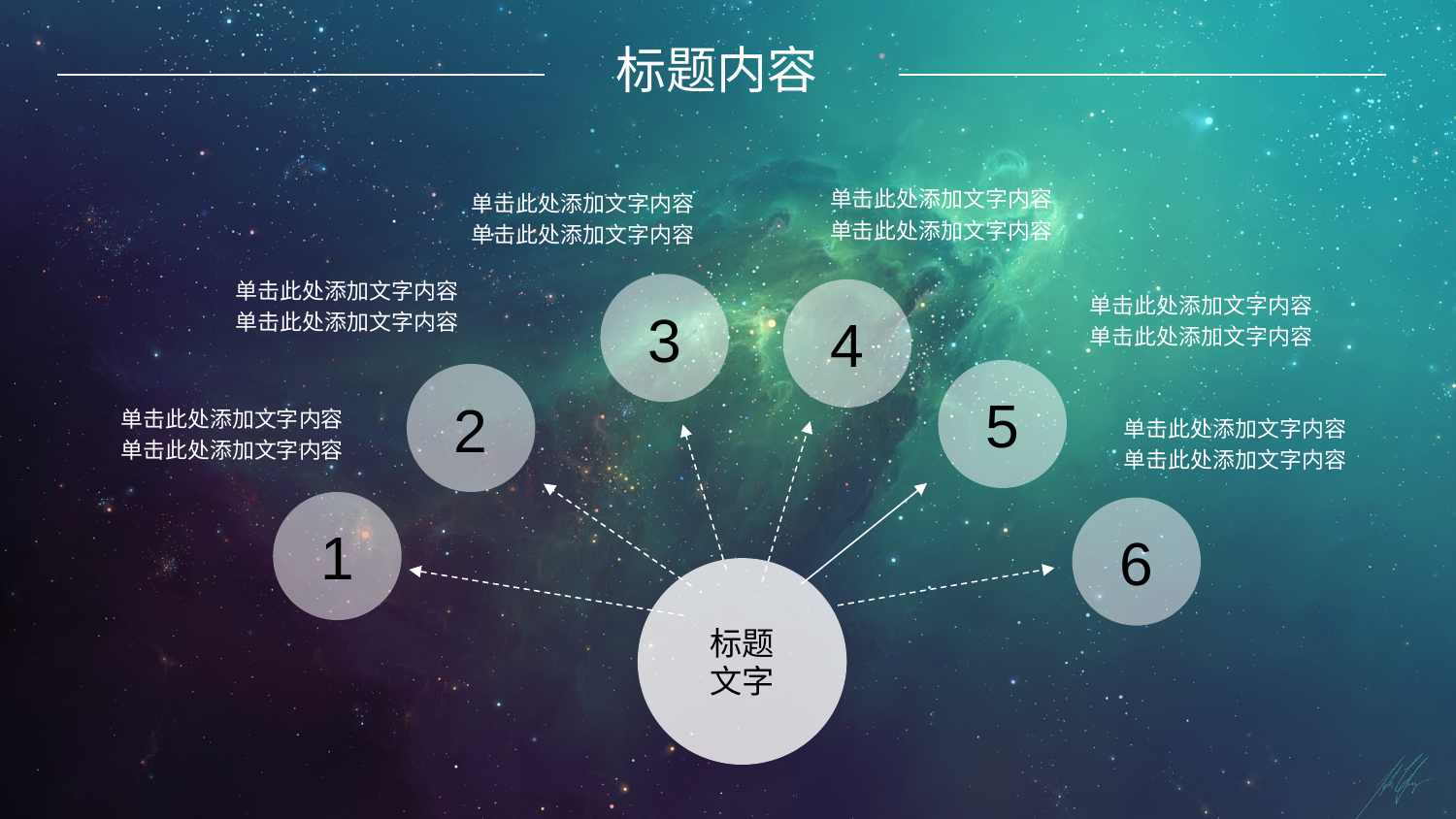

标题内容
单击此处添加文字内容
单击此处添加文字内容
单击此处添加文字内容
单击此处添加文字内容
单击此处添加文字内容
单击此处添加文字内容
单击此处添加文字内容
单击此处添加文字内容
单击此处添加文字内容
单击此处添加文字内容
单击此处添加文字内容
单击此处添加文字内容
3
4
5
2

1
6
标题
文字